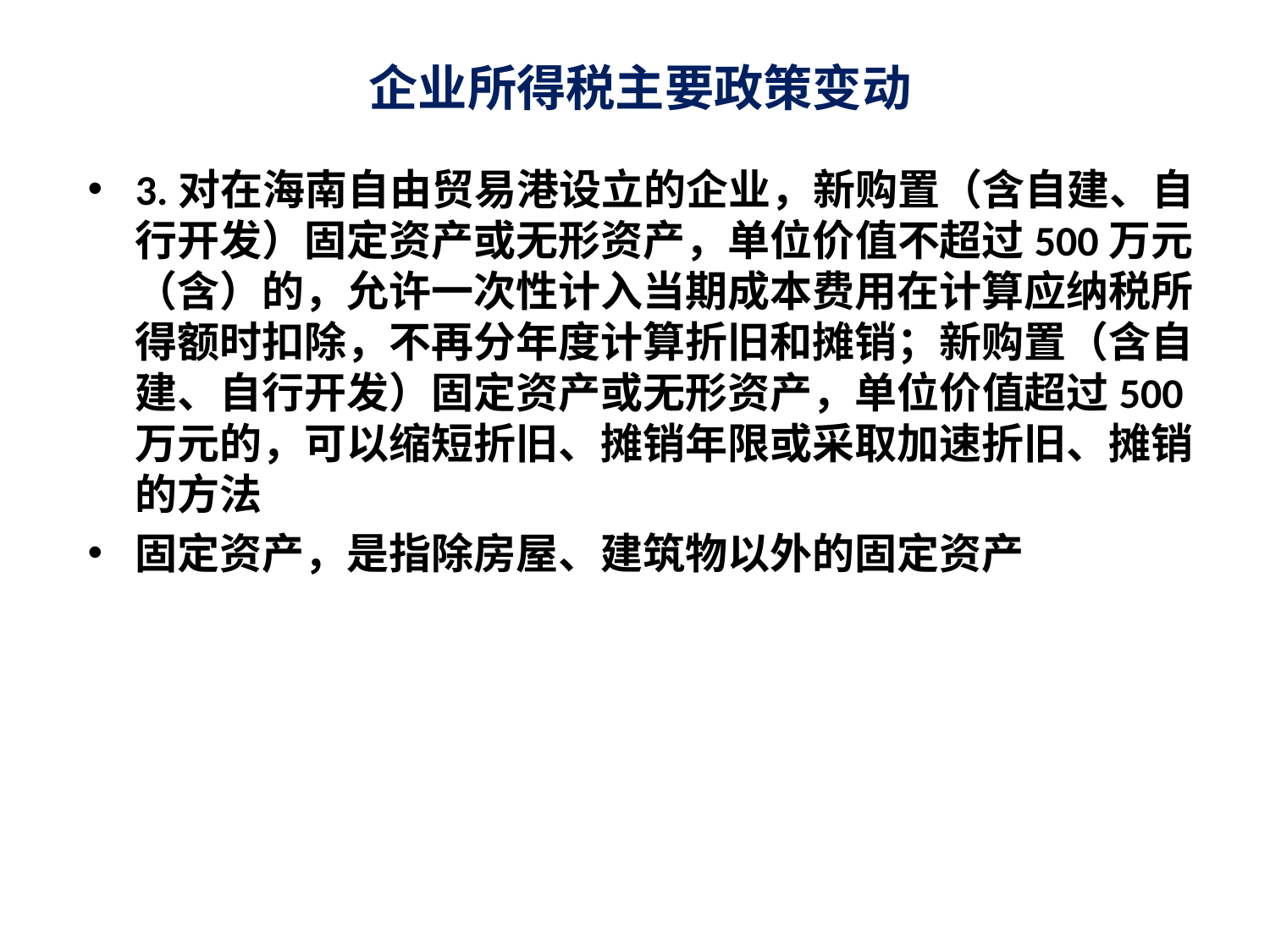

# 企业所得税主要政策变动
3.对在海南自由贸易港设立的企业，新购置（含自建、自行开发）固定资产或无形资产，单位价值不超过500万元（含）的，允许一次性计入当期成本费用在计算应纳税所得额时扣除，不再分年度计算折旧和摊销；新购置（含自建、自行开发）固定资产或无形资产，单位价值超过500万元的，可以缩短折旧、摊销年限或采取加速折旧、摊销的方法
固定资产，是指除房屋、建筑物以外的固定资产